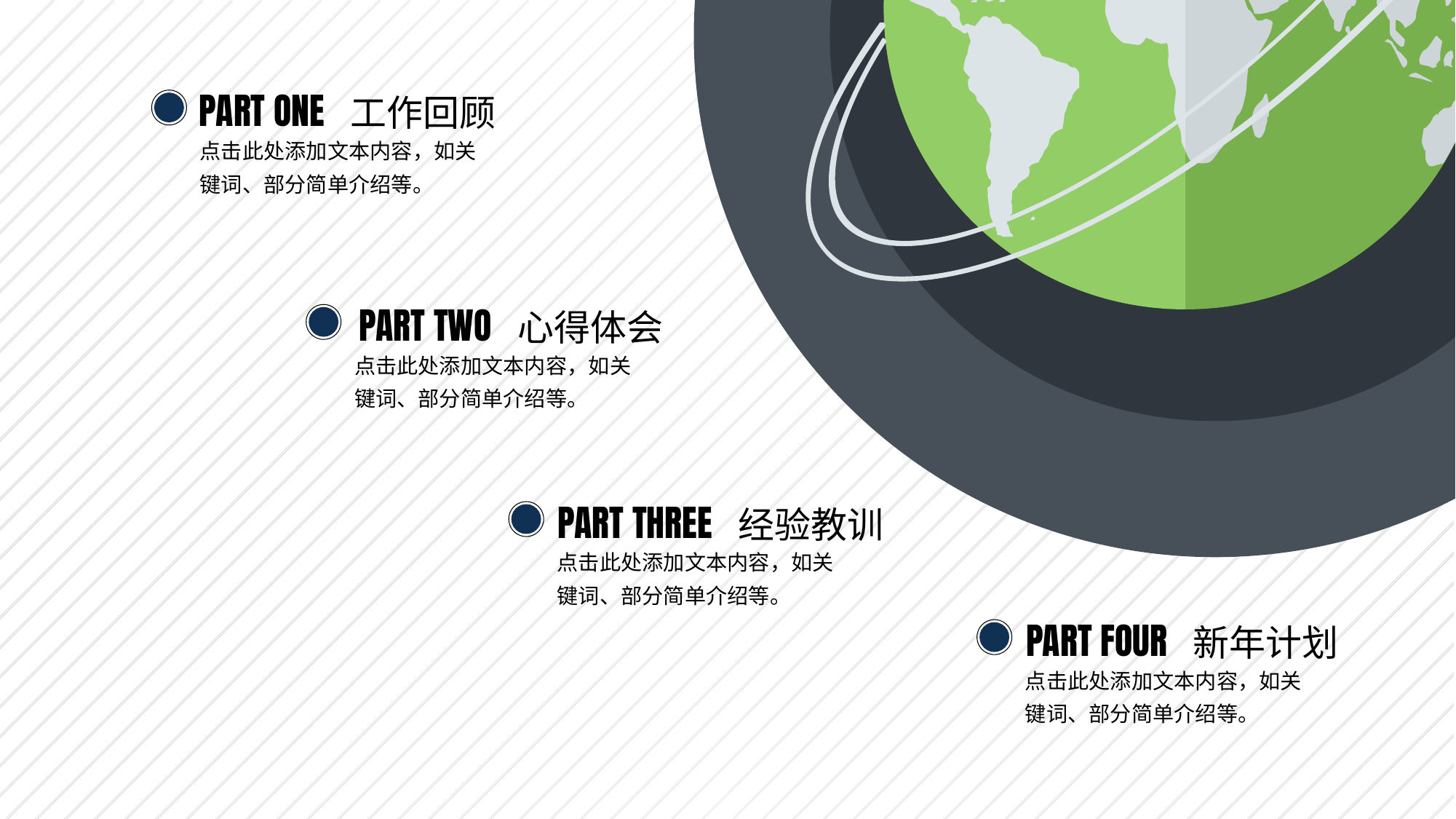

PART ONE  工作回顾
点击此处添加文本内容，如关键词、部分简单介绍等。

PART TWO  心得体会
点击此处添加文本内容，如关键词、部分简单介绍等。

PART THREE  经验教训
点击此处添加文本内容，如关键词、部分简单介绍等。

PART FOUR  新年计划
点击此处添加文本内容，如关键词、部分简单介绍等。